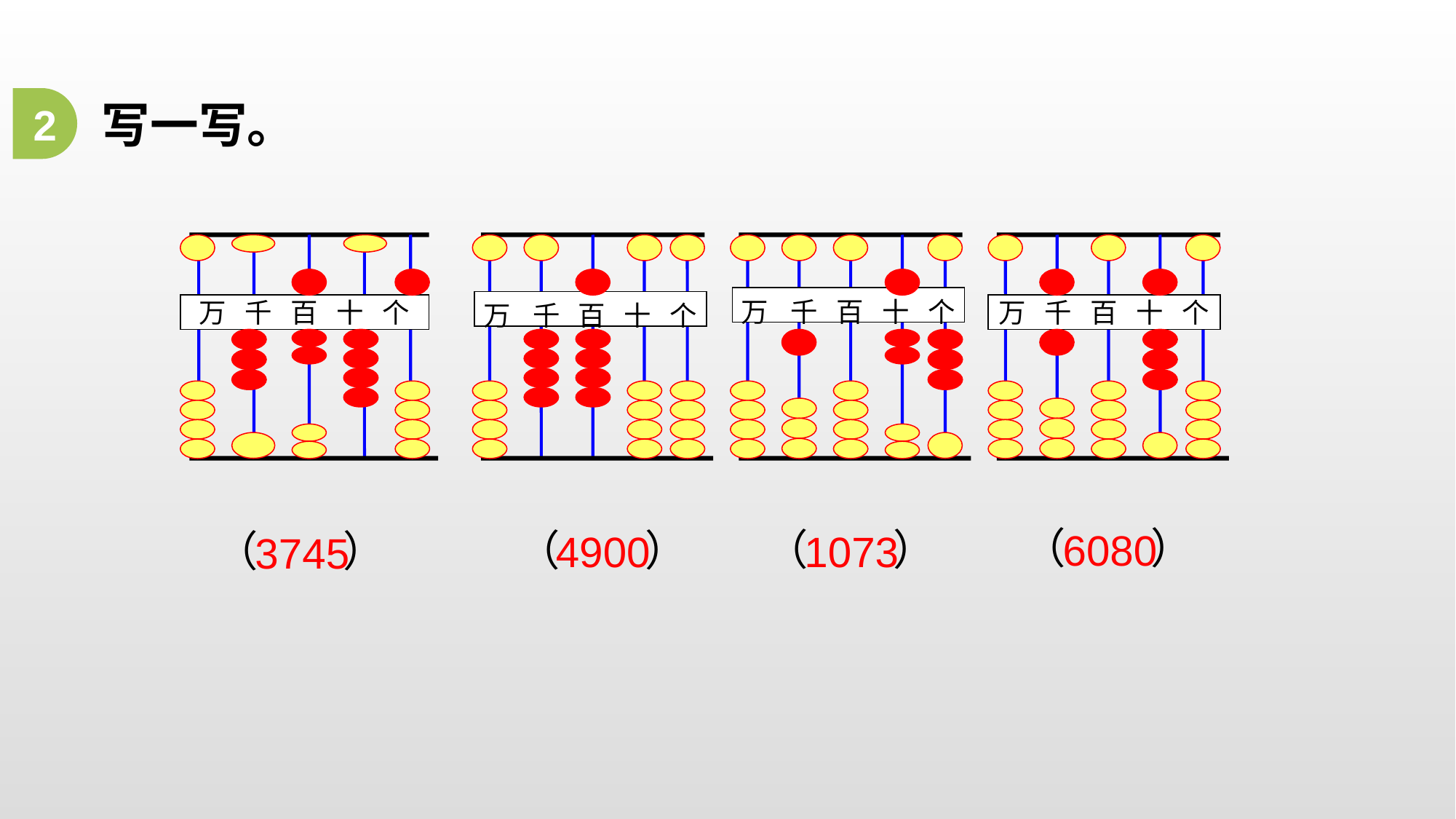

2
写一写。

万   千   百   十   个

万   千   百   十   个

万   千   百   十   个

万   千   百   十   个

（         ）
（         ）
6080
（         ）
（         ）
1073
4900
3745